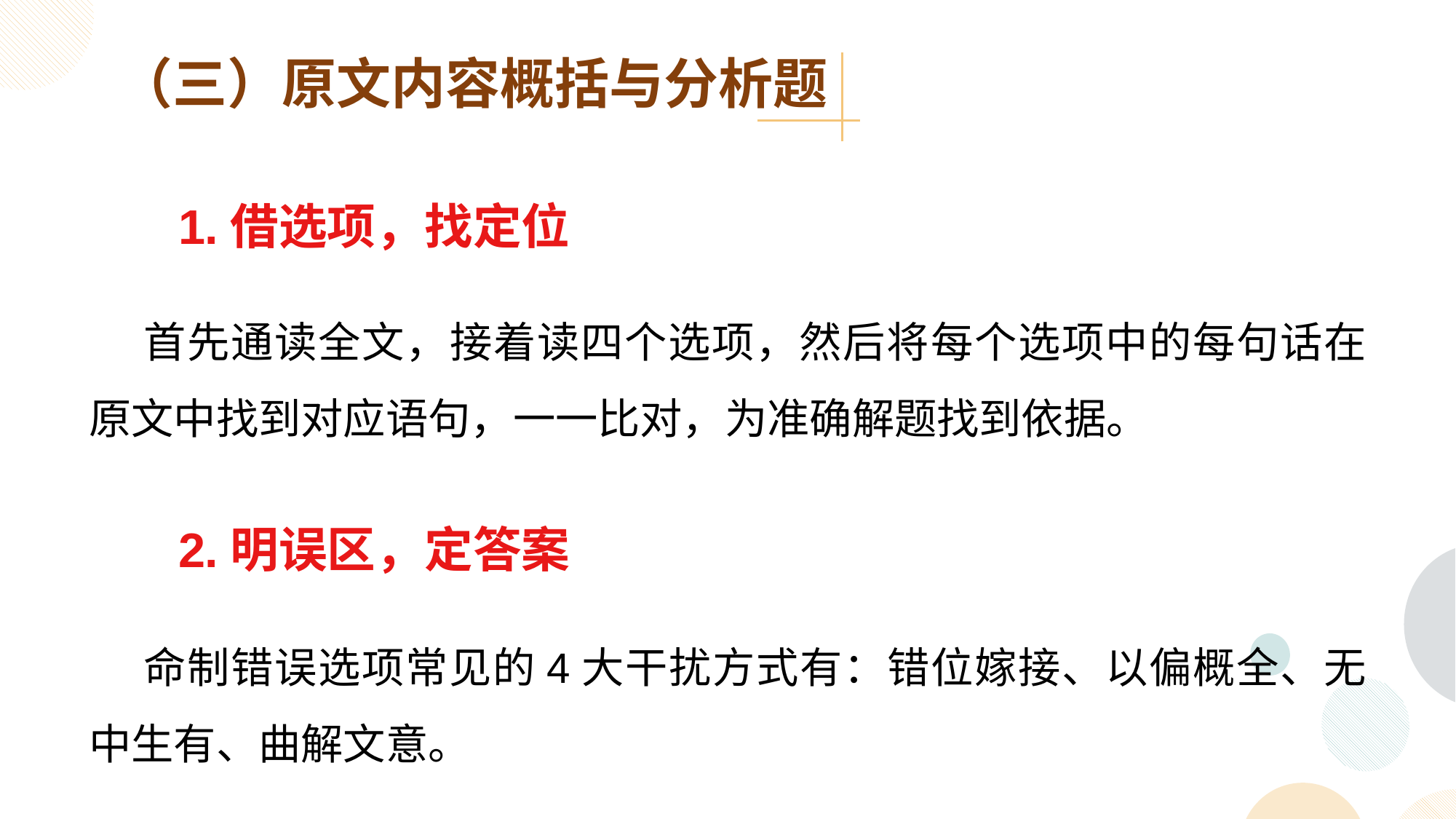

（三）原文内容概括与分析题
1.借选项，找定位
    首先通读全文，接着读四个选项，然后将每个选项中的每句话在原文中找到对应语句，一一比对，为准确解题找到依据。
2.明误区，定答案

    命制错误选项常见的4大干扰方式有：错位嫁接、以偏概全、无中生有、曲解文意。